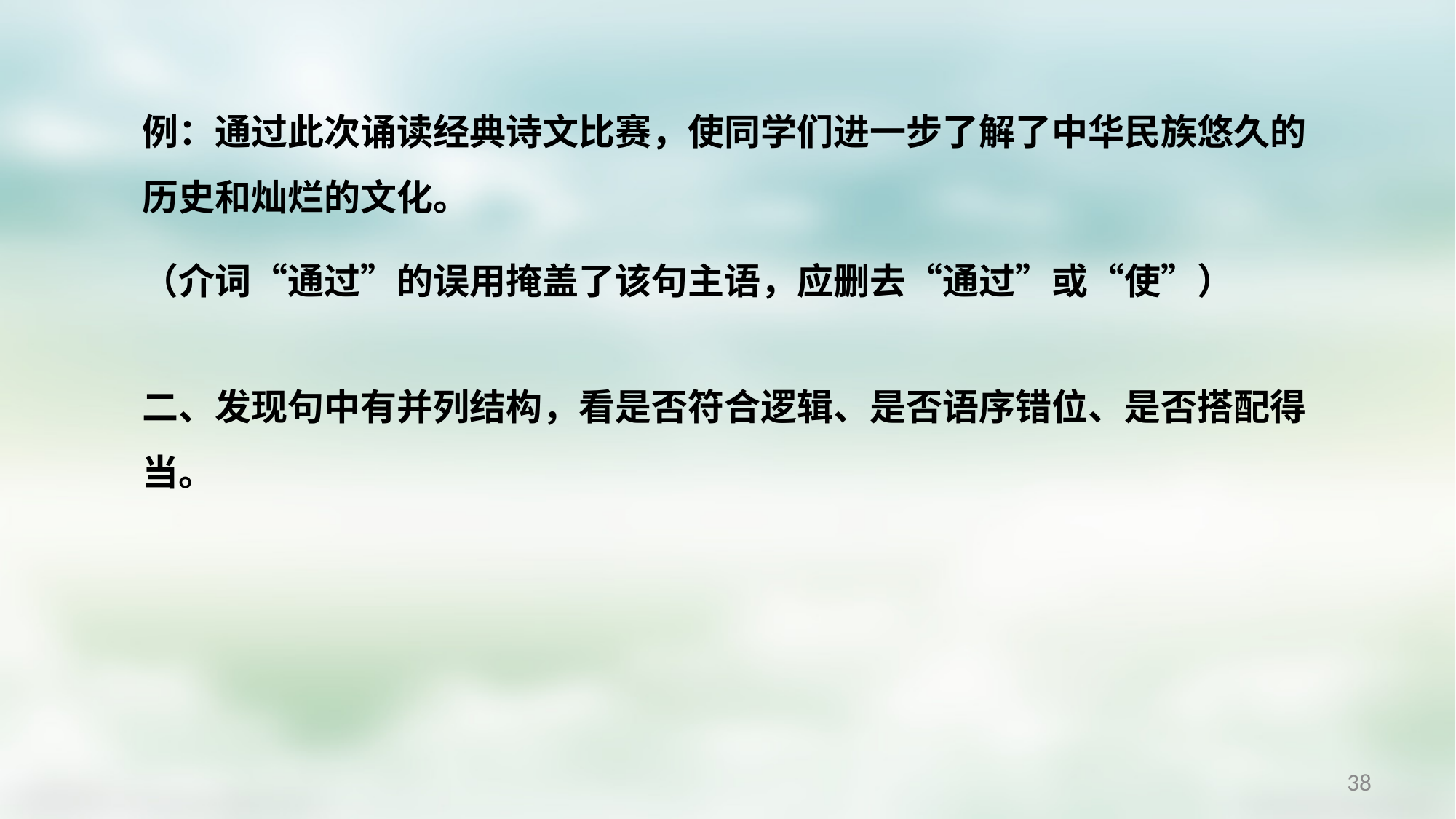

例：通过此次诵读经典诗文比赛，使同学们进一步了解了中华民族悠久的历史和灿烂的文化。
（介词“通过”的误用掩盖了该句主语，应删去“通过”或“使”）
二、发现句中有并列结构，看是否符合逻辑、是否语序错位、是否搭配得当。
38